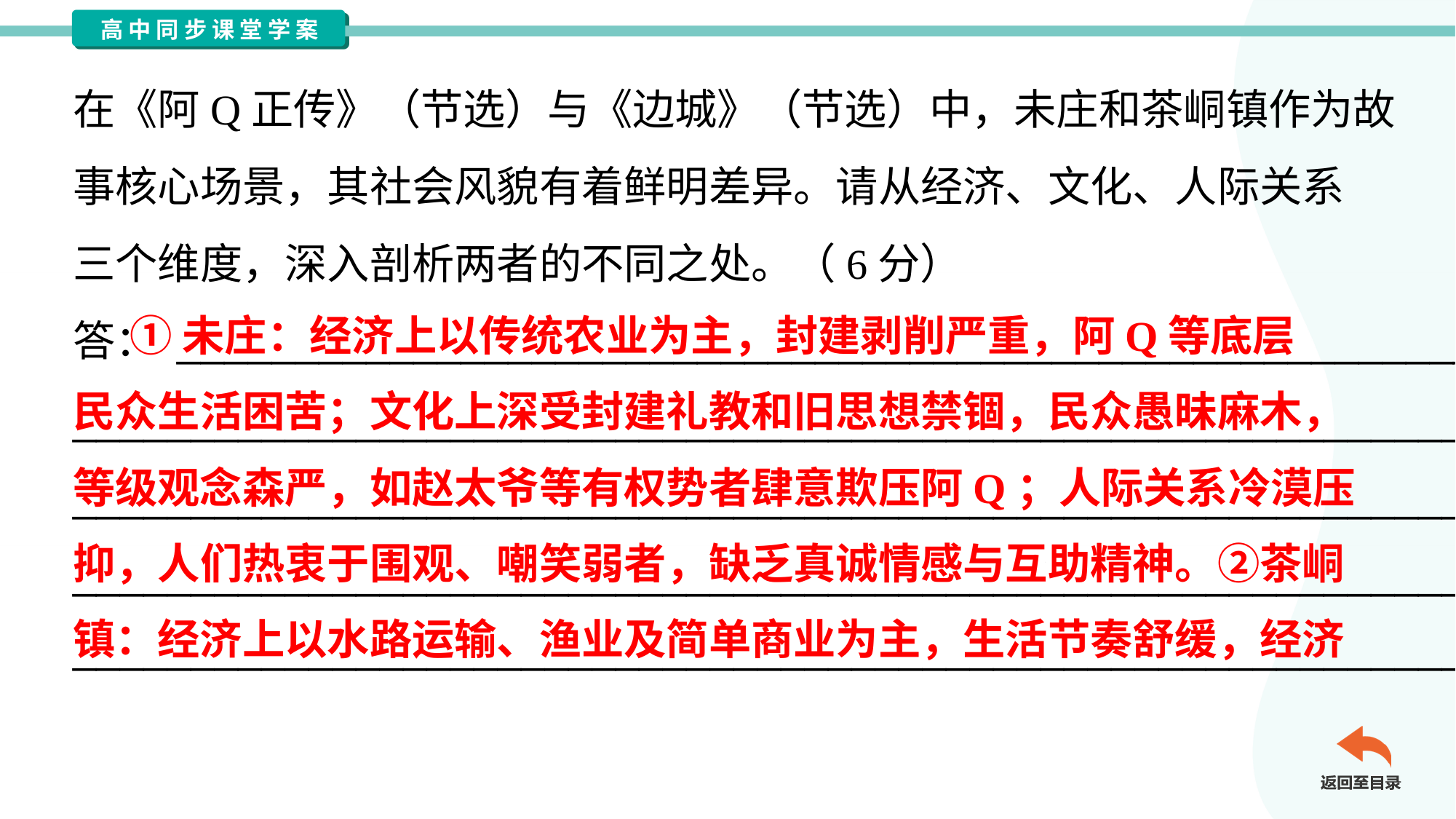

在《阿Q正传》（节选）与《边城》（节选）中，未庄和茶峒镇作为故
事核心场景，其社会风貌有着鲜明差异。请从经济、文化、人际关系
三个维度，深入剖析两者的不同之处。（6分）
答： ________________________________________________________
_____________________________________________________________
_____________________________________________________________
_____________________________________________________________
_____________________________________________________________
      ①未庄：经济上以传统农业为主，封建剥削严重，阿Q等底层
民众生活困苦；文化上深受封建礼教和旧思想禁锢，民众愚昧麻木，
等级观念森严，如赵太爷等有权势者肆意欺压阿Q；人际关系冷漠压
抑，人们热衷于围观、嘲笑弱者，缺乏真诚情感与互助精神。②茶峒
镇：经济上以水路运输、渔业及简单商业为主，生活节奏舒缓，经济